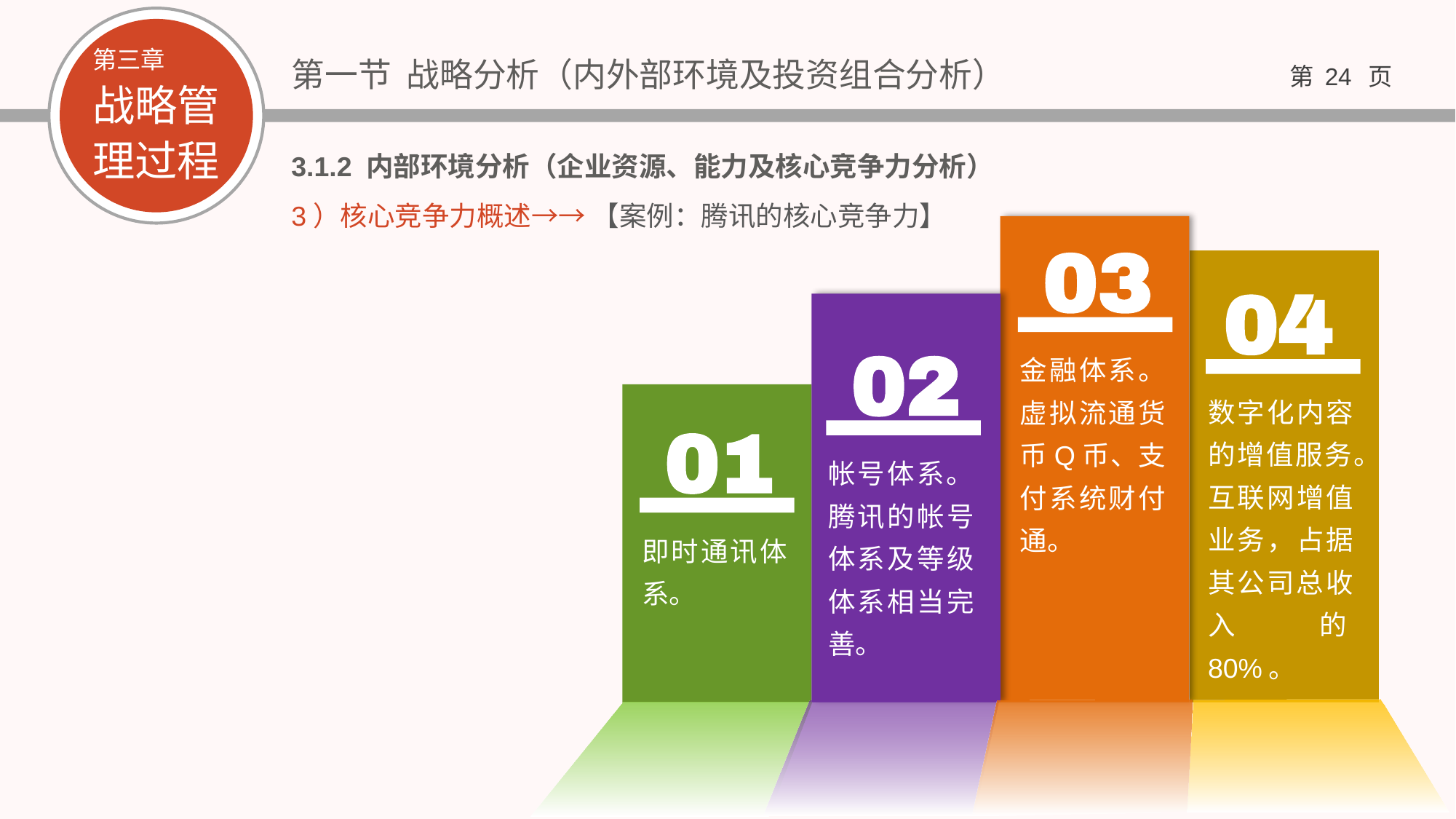

3.1.2 内部环境分析（企业资源、能力及核心竞争力分析）
3）核心竞争力概述→→ 【案例：腾讯的核心竞争力】
03

04

02

金融体系。虚拟流通货币Q币、支付系统财付通。

01
数字化内容的增值服务。互联网增值业务，占据其公司总收入的80%。

帐号体系。腾讯的帐号体系及等级体系相当完善。

即时通讯体系。